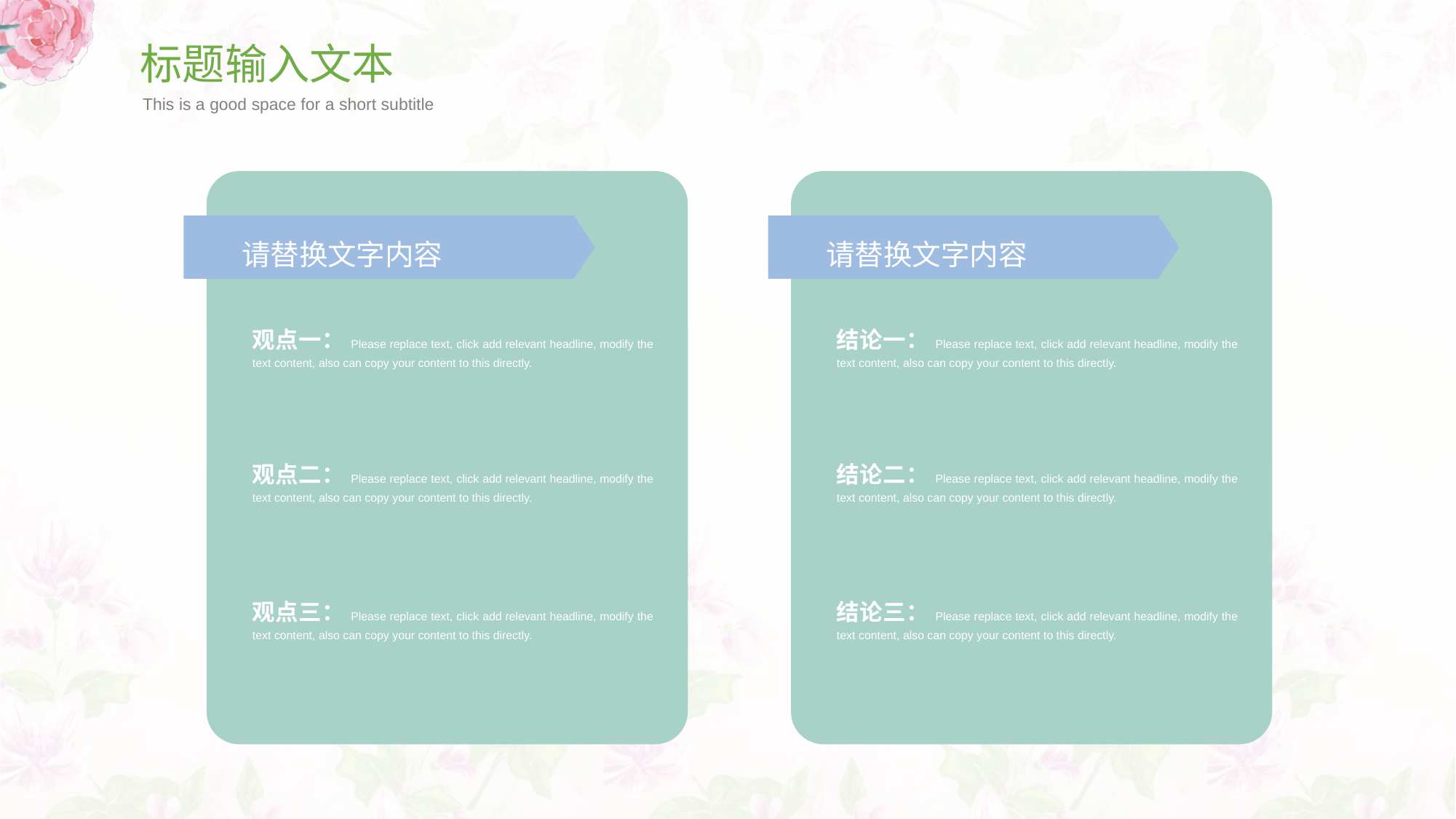

标题输入文本
This is a good space for a short subtitle

请替换文字内容
请替换文字内容
观点一：Please replace text, click add relevant headline, modify the text content, also can copy your content to this directly.
结论一：Please replace text, click add relevant headline, modify the text content, also can copy your content to this directly.
观点二：Please replace text, click add relevant headline, modify the text content, also can copy your content to this directly.
结论二：Please replace text, click add relevant headline, modify the text content, also can copy your content to this directly.
观点三：Please replace text, click add relevant headline, modify the text content, also can copy your content to this directly.
结论三：Please replace text, click add relevant headline, modify the text content, also can copy your content to this directly.
延时符